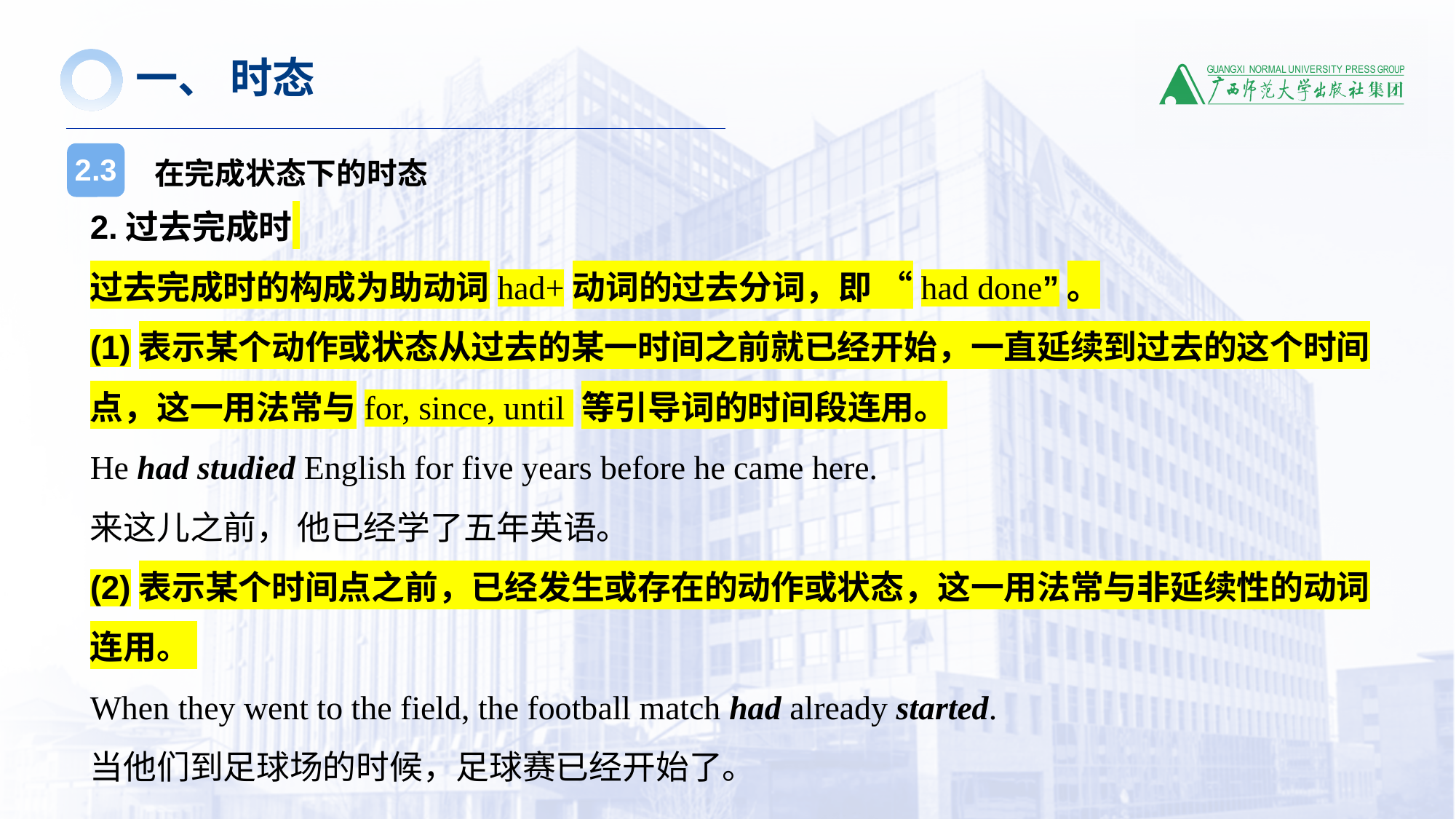

一、 时态

在完成状态下的时态

2.3

2.过去完成时
过去完成时的构成为助动词had+动词的过去分词，即 “had done”。
(1)表示某个动作或状态从过去的某一时间之前就已经开始，一直延续到过去的这个时间点，这一用法常与for, since, until 等引导词的时间段连用。
He had studied English for five years before he came here.
来这儿之前， 他已经学了五年英语。
(2)表示某个时间点之前，已经发生或存在的动作或状态，这一用法常与非延续性的动词连用。
When they went to the field, the football match had already started.
当他们到足球场的时候，足球赛已经开始了。